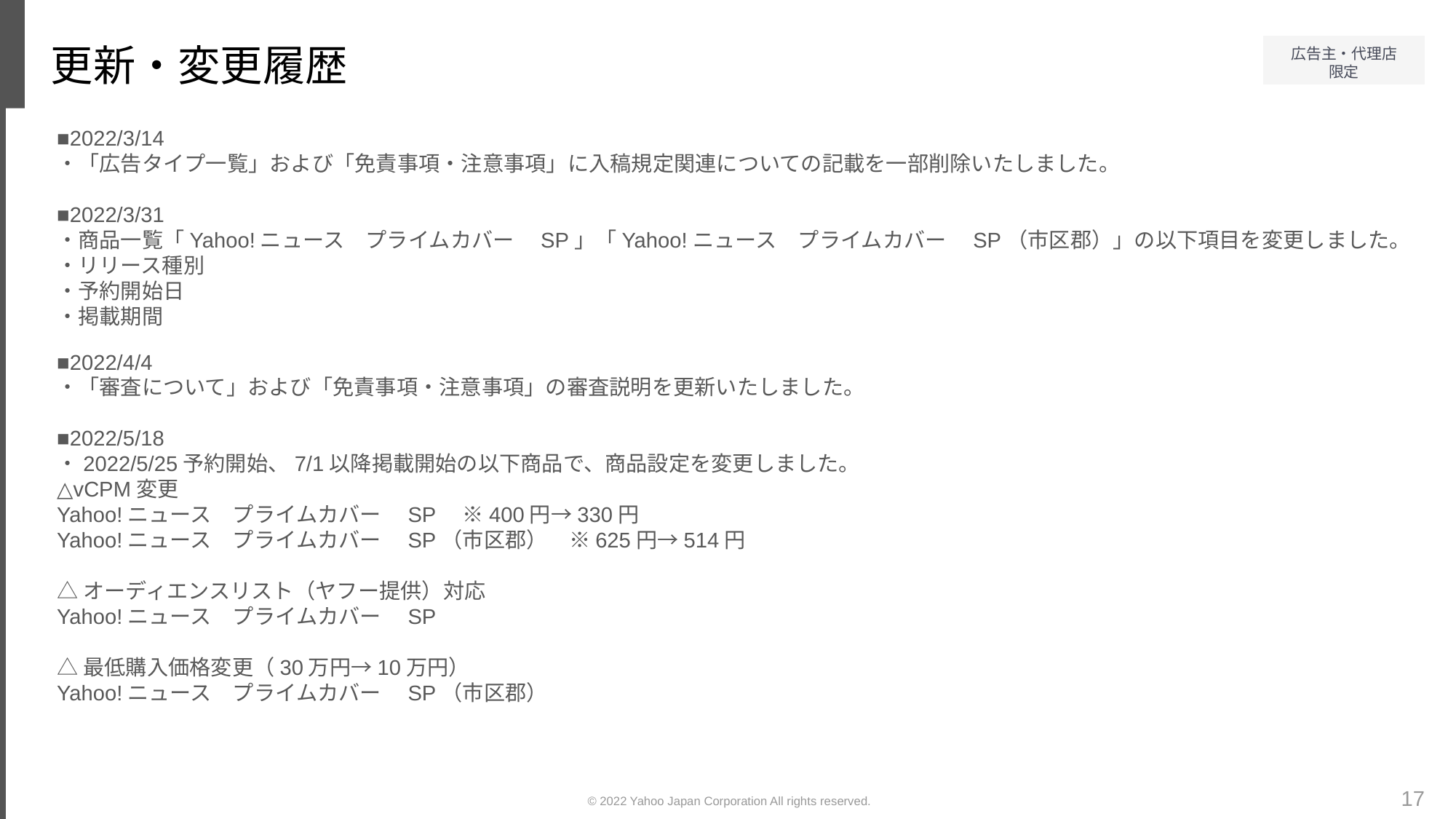

更新・変更履歴
■2022/3/14
・「広告タイプ一覧」および「免責事項・注意事項」に入稿規定関連についての記載を一部削除いたしました。

■2022/3/31
・商品一覧「Yahoo!ニュース　プライムカバー　SP」「Yahoo!ニュース　プライムカバー　SP（市区郡）」の以下項目を変更しました。
・リリース種別
・予約開始日
・掲載期間

■2022/4/4
・「審査について」および「免責事項・注意事項」の審査説明を更新いたしました。

■2022/5/18
・2022/5/25予約開始、7/1以降掲載開始の以下商品で、商品設定を変更しました。
△vCPM変更
Yahoo!ニュース　プライムカバー　SP　※400円→330円
Yahoo!ニュース　プライムカバー　SP（市区郡）　※625円→514円

△オーディエンスリスト（ヤフー提供）対応
Yahoo!ニュース　プライムカバー　SP

△最低購入価格変更（30万円→10万円）
Yahoo!ニュース　プライムカバー　SP（市区郡）

17